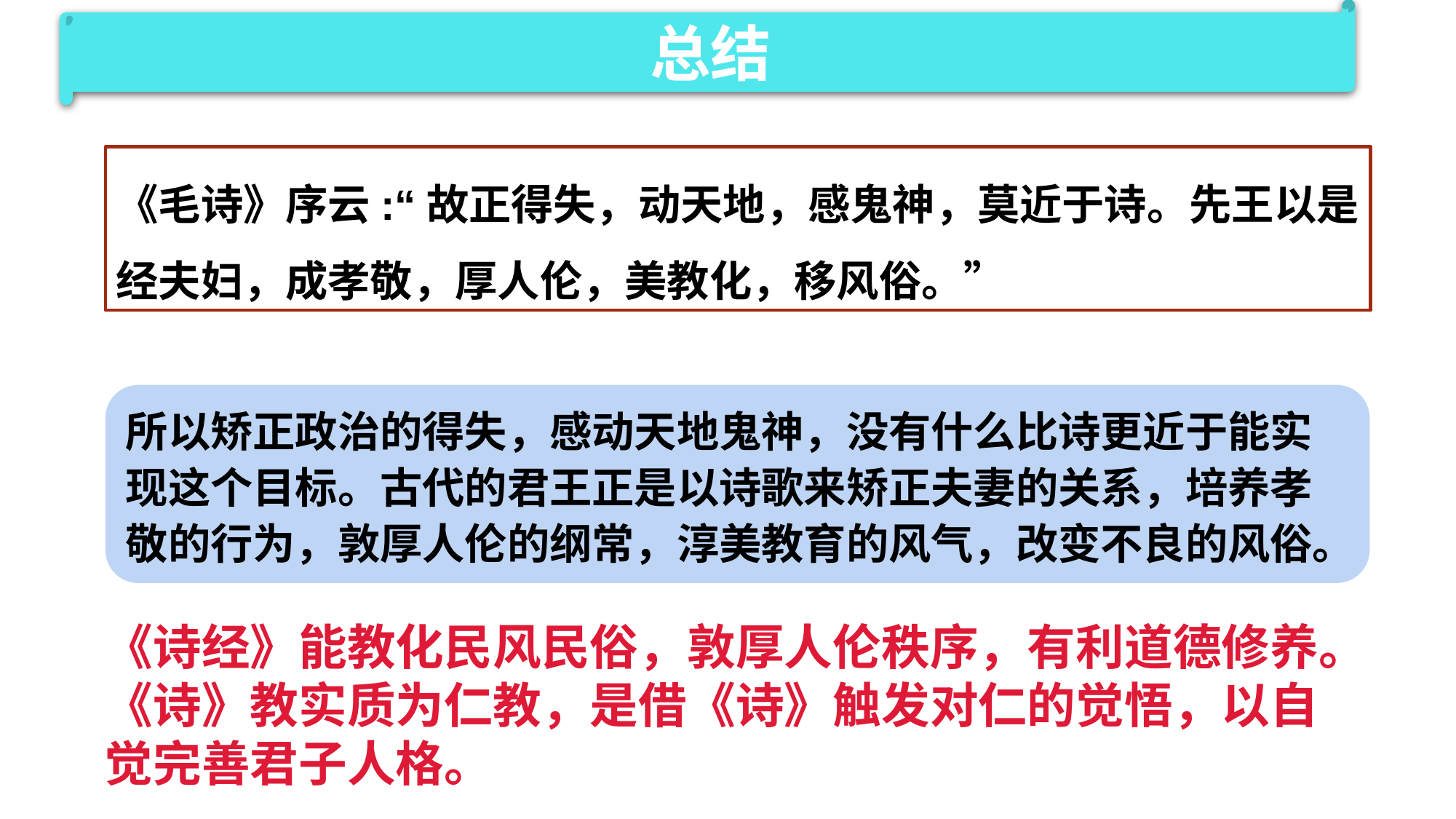

总结
《毛诗》序云:“故正得失，动天地，感鬼神，莫近于诗。先王以是经夫妇，成孝敬，厚人伦，美教化，移风俗。”
所以矫正政治的得失，感动天地鬼神，没有什么比诗更近于能实现这个目标。古代的君王正是以诗歌来矫正夫妻的关系，培养孝敬的行为，敦厚人伦的纲常，淳美教育的风气，改变不良的风俗。
《诗经》能教化民风民俗，敦厚人伦秩序，有利道德修养。《诗》教实质为仁教，是借《诗》触发对仁的觉悟，以自觉完善君子人格。